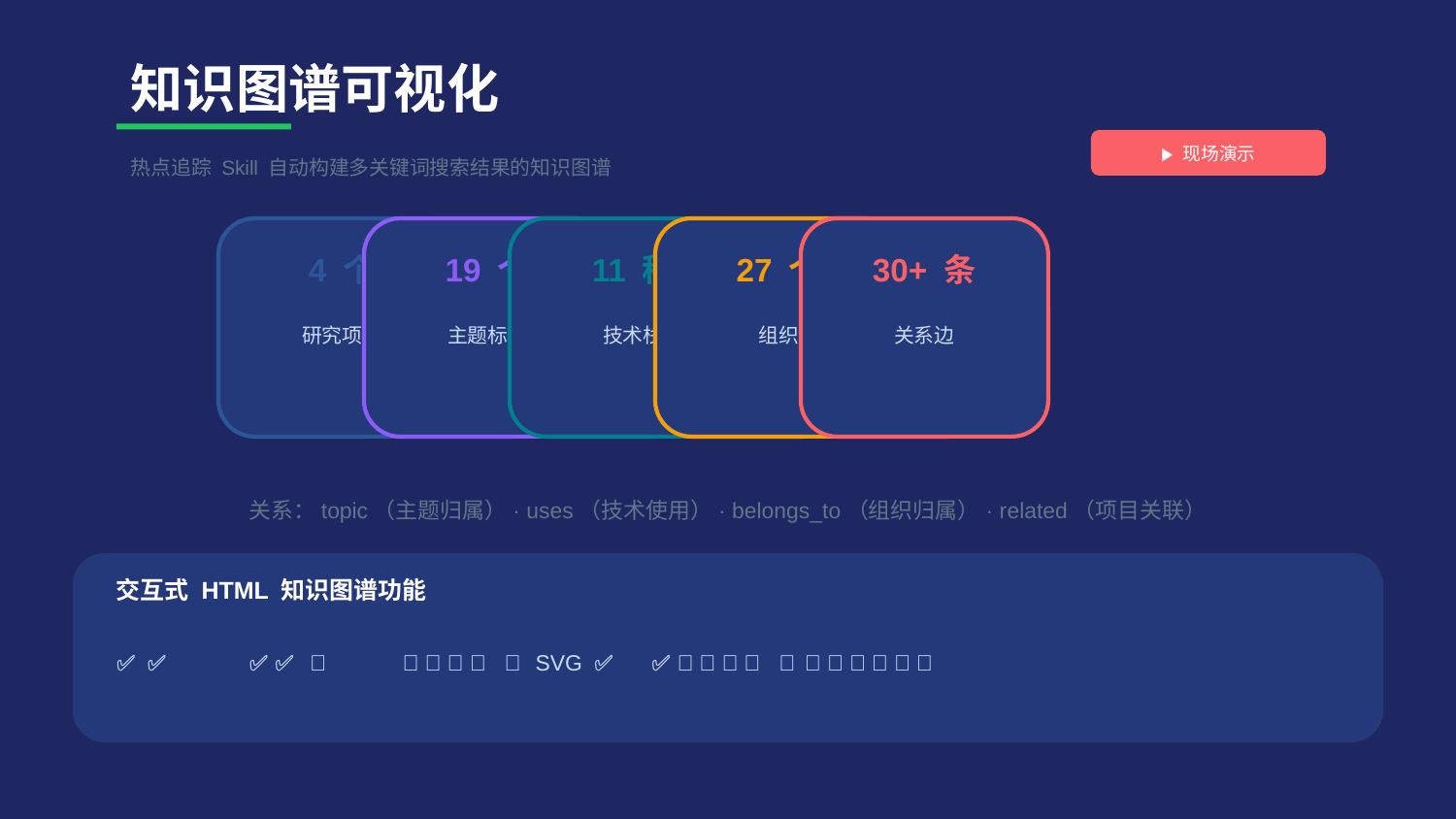

知识图谱可视化

▶ 现场演示
热点追踪 Skill 自动构建多关键词搜索结果的知识图谱

4 个
19 个
11 种
27 个
30+ 条
研究项目
主题标签
技术栈
组织
关系边
关系：topic（主题归属）· uses（技术使用）· belongs_to（组织归属）· related（项目关联）

交互式 HTML 知识图谱功能
✅ 滚轮缩放  ✅ 拖拽平移  ✅ 点击高亮  ✅ SVG 导出  ✅ 深色主题  ✅ 侧栏项目列表